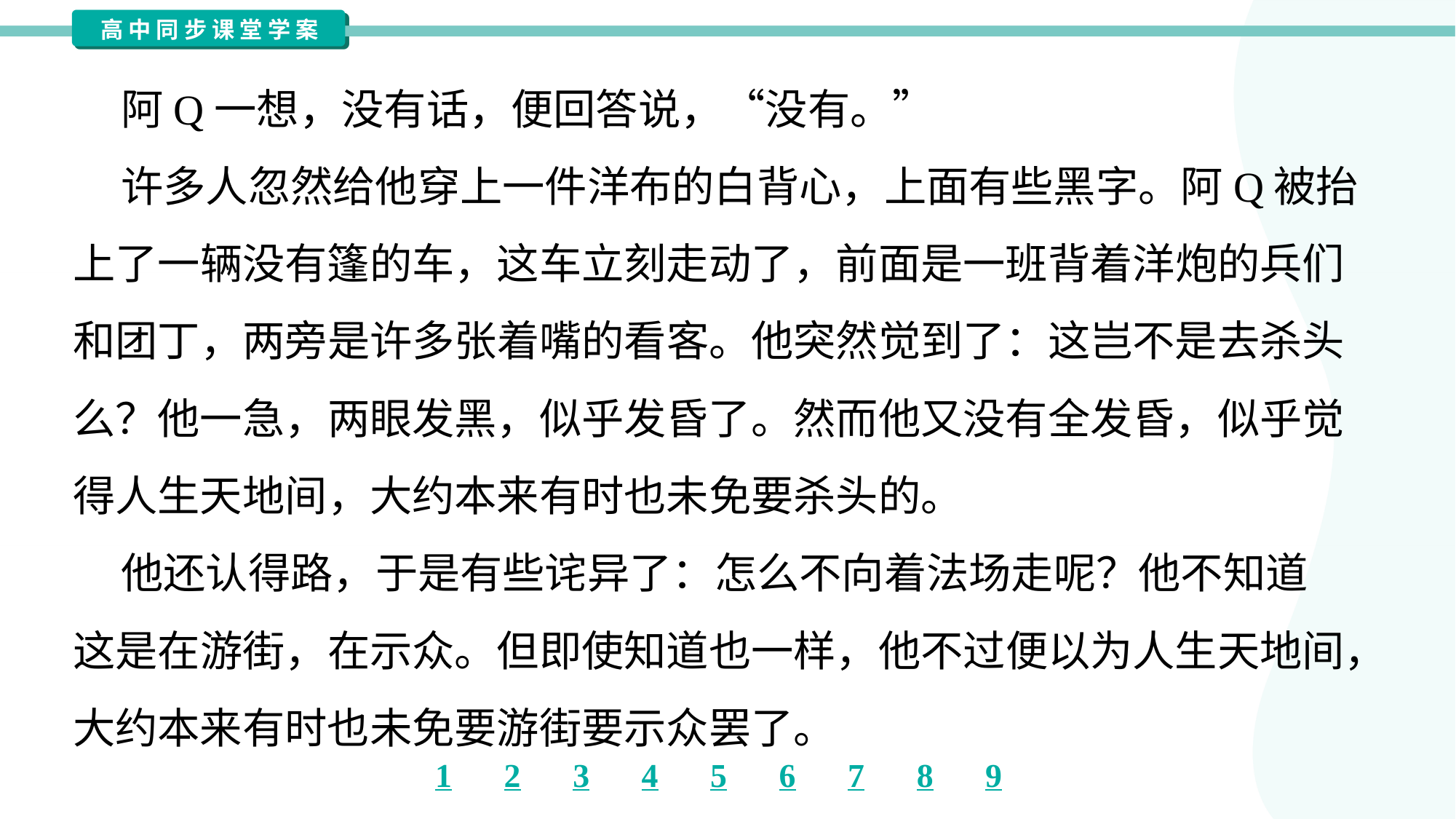

阿Q一想，没有话，便回答说，“没有。”
    许多人忽然给他穿上一件洋布的白背心，上面有些黑字。阿Q被抬
上了一辆没有篷的车，这车立刻走动了，前面是一班背着洋炮的兵们
和团丁，两旁是许多张着嘴的看客。他突然觉到了：这岂不是去杀头
么？他一急，两眼发黑，似乎发昏了。然而他又没有全发昏，似乎觉
得人生天地间，大约本来有时也未免要杀头的。
    他还认得路，于是有些诧异了：怎么不向着法场走呢？他不知道
这是在游街，在示众。但即使知道也一样，他不过便以为人生天地间，
大约本来有时也未免要游街要示众罢了。